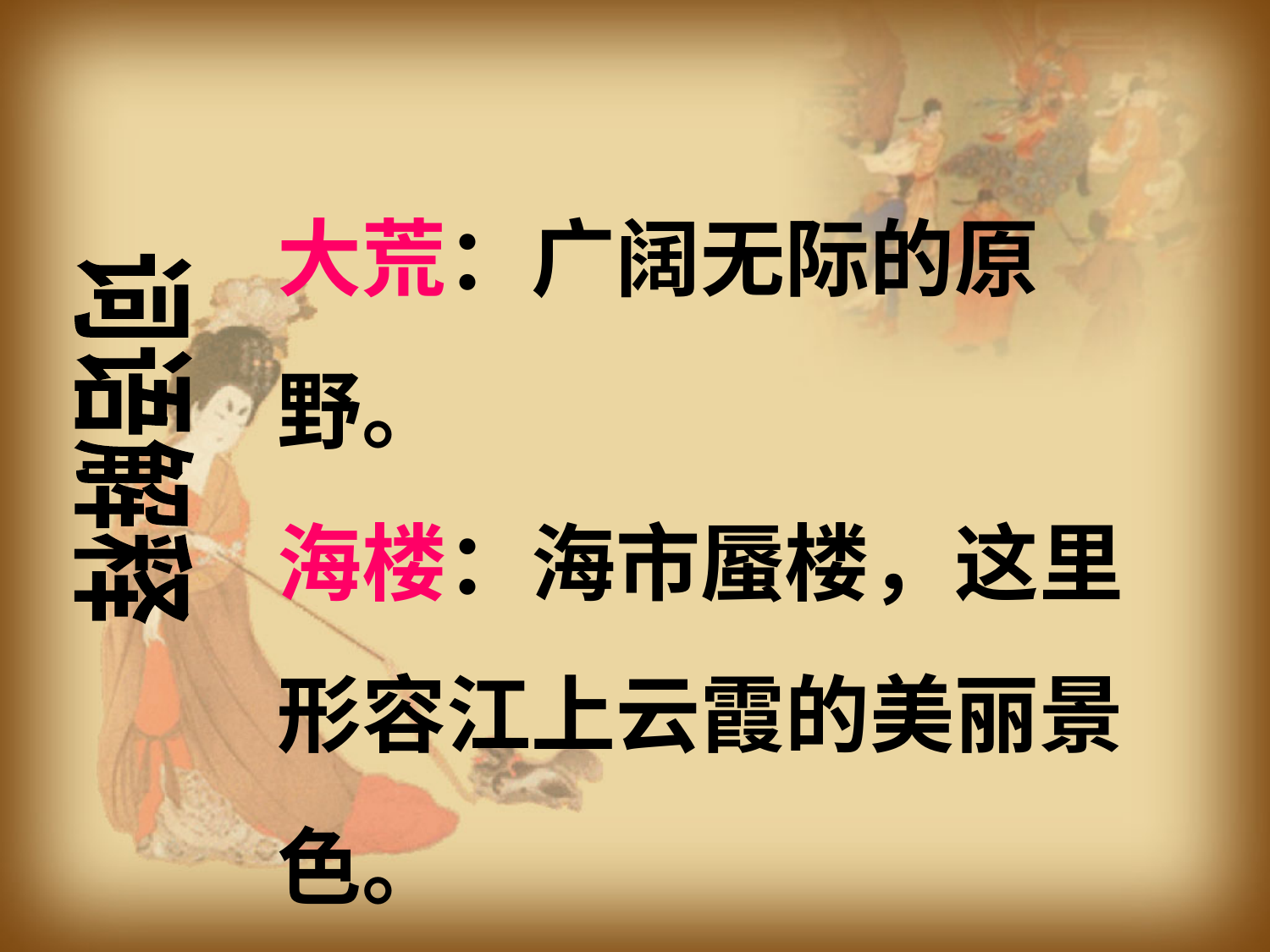

大荒：广阔无际的原野。
海楼：海市蜃楼，这里形容江上云霞的美丽景色。
词语解释